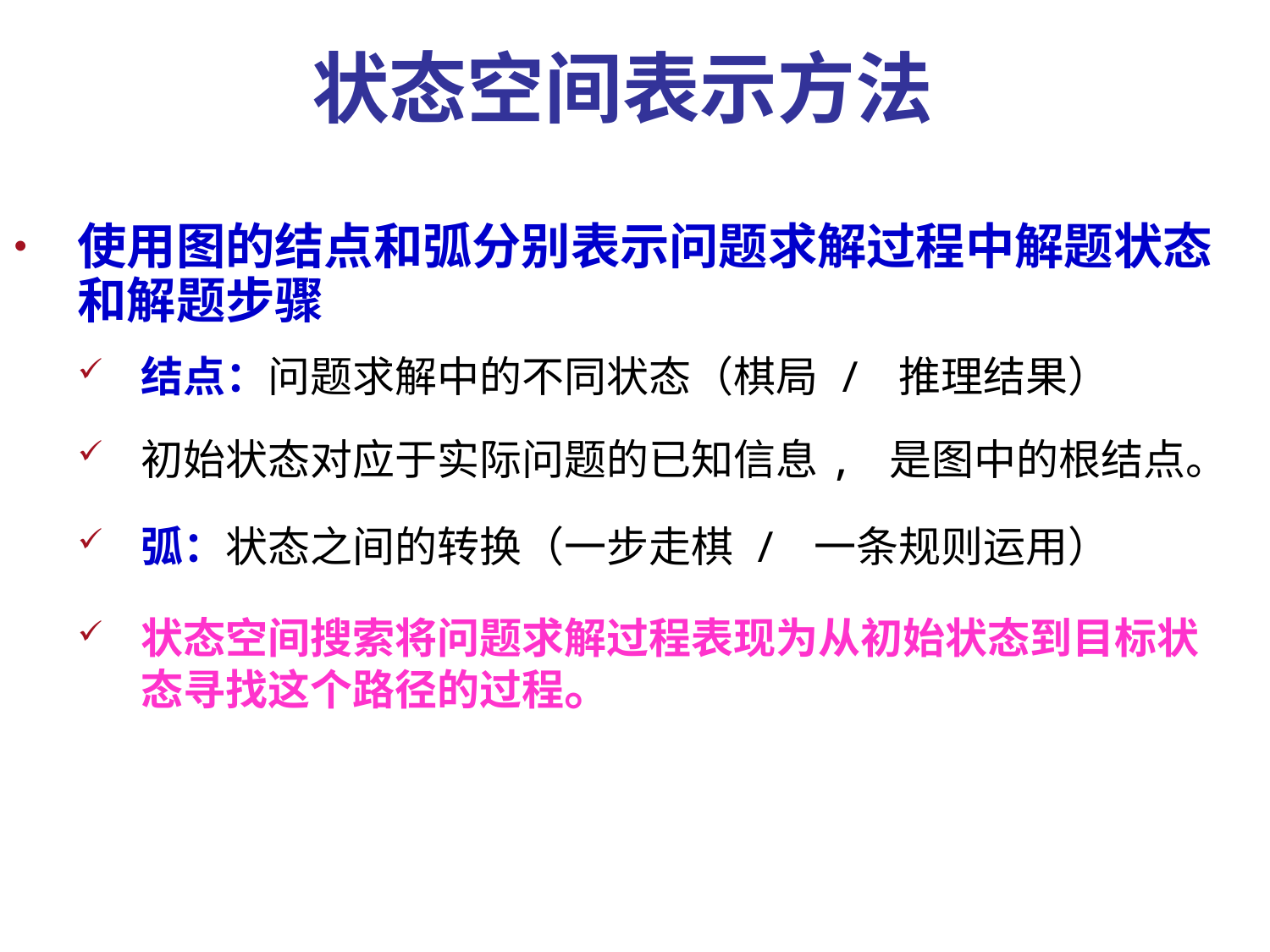

状态空间表示方法
使用图的结点和弧分别表示问题求解过程中解题状态和解题步骤
结点：问题求解中的不同状态（棋局 / 推理结果）
初始状态对应于实际问题的已知信息, 是图中的根结点。
弧：状态之间的转换（一步走棋 / 一条规则运用）
状态空间搜索将问题求解过程表现为从初始状态到目标状态寻找这个路径的过程。